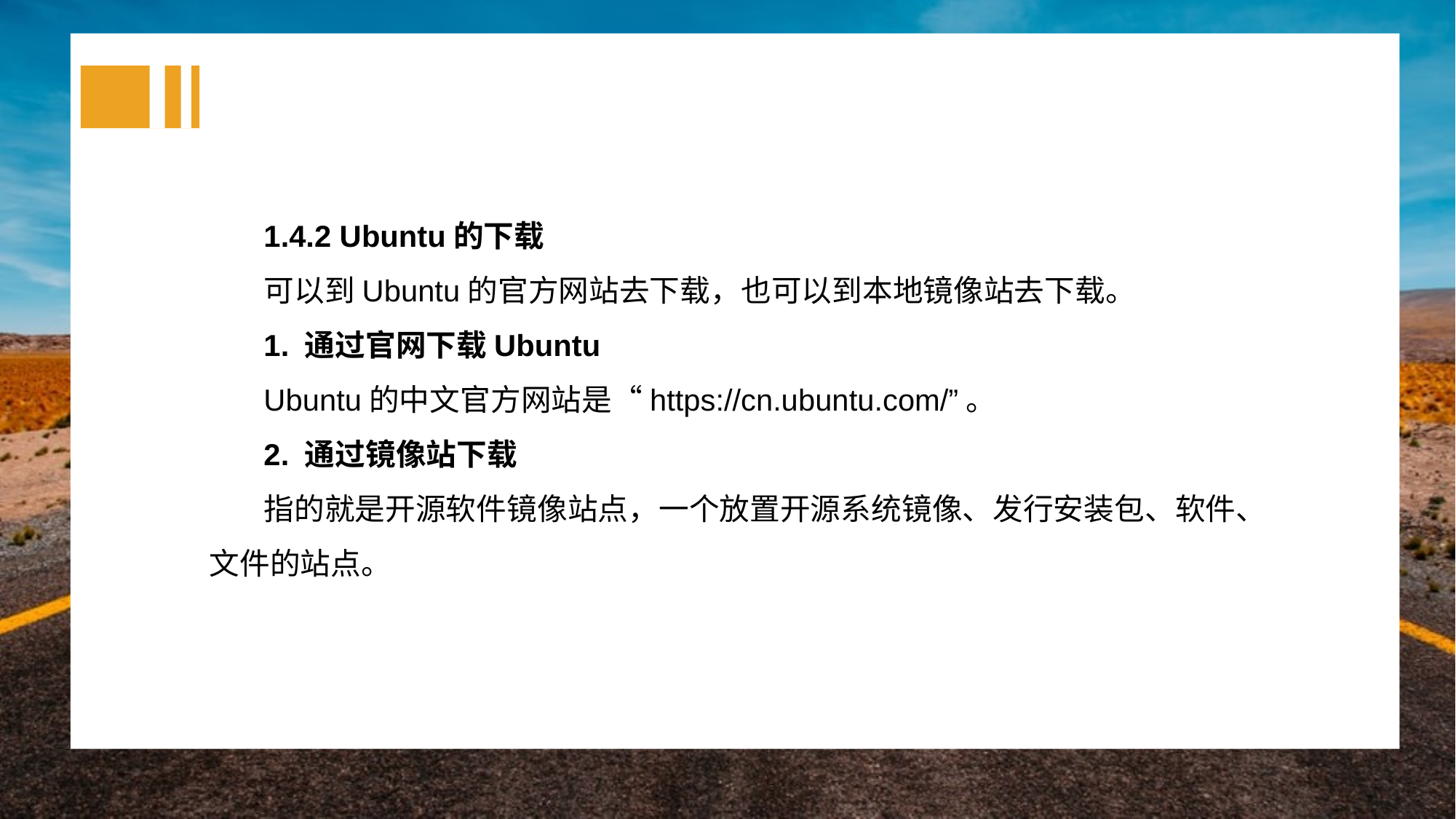

1.4.2 Ubuntu的下载
可以到Ubuntu的官方网站去下载，也可以到本地镜像站去下载。
1. 通过官网下载Ubuntu
Ubuntu的中文官方网站是“https://cn.ubuntu.com/”。
2. 通过镜像站下载
指的就是开源软件镜像站点，一个放置开源系统镜像、发行安装包、软件、文件的站点。